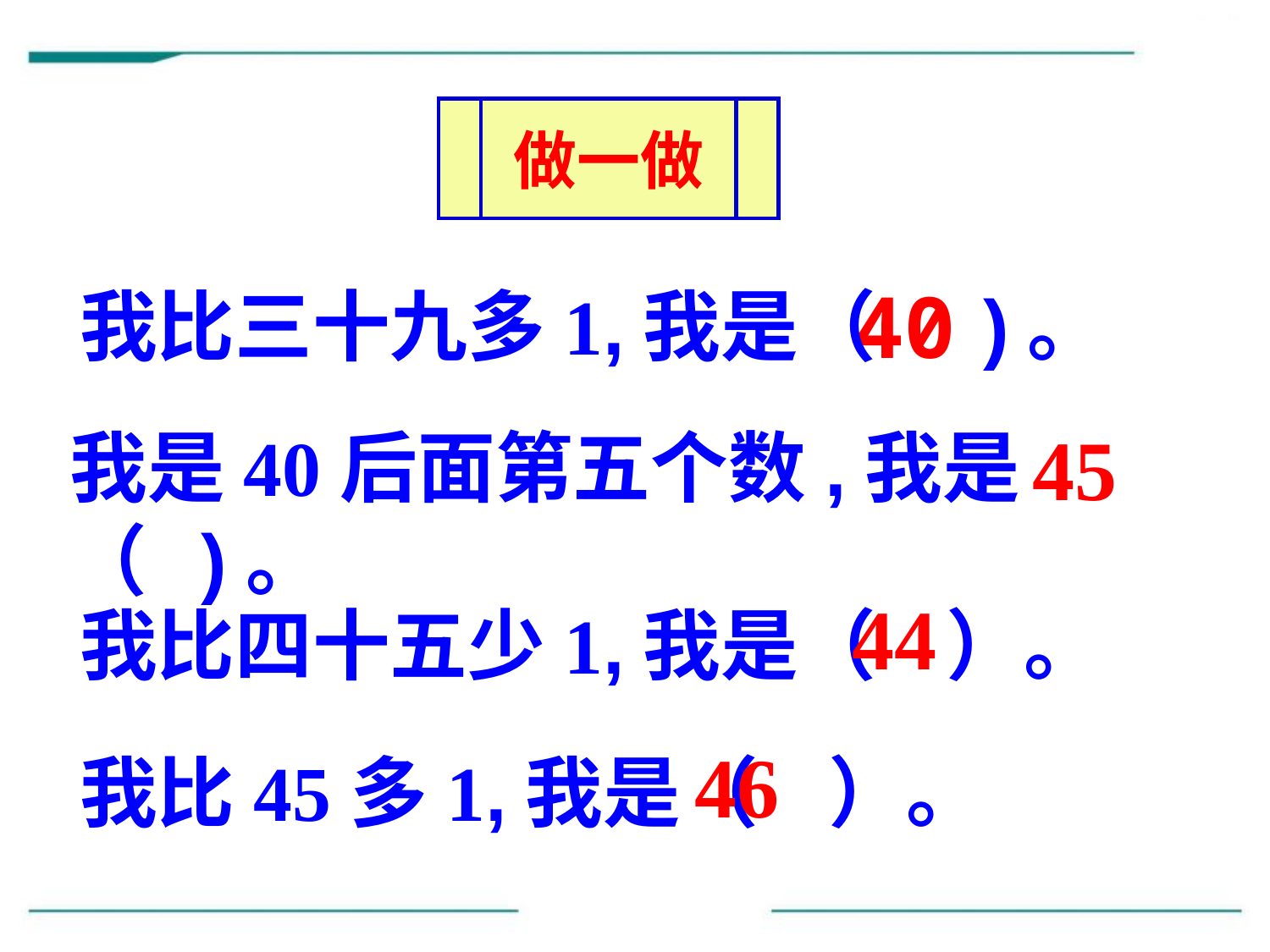

做一做
40
我比三十九多1,我是（     )。
45
我是40后面第五个数,我是（  )。
44
我比四十五少1,我是（    ）。
46
我比45多1,我是（    ）。